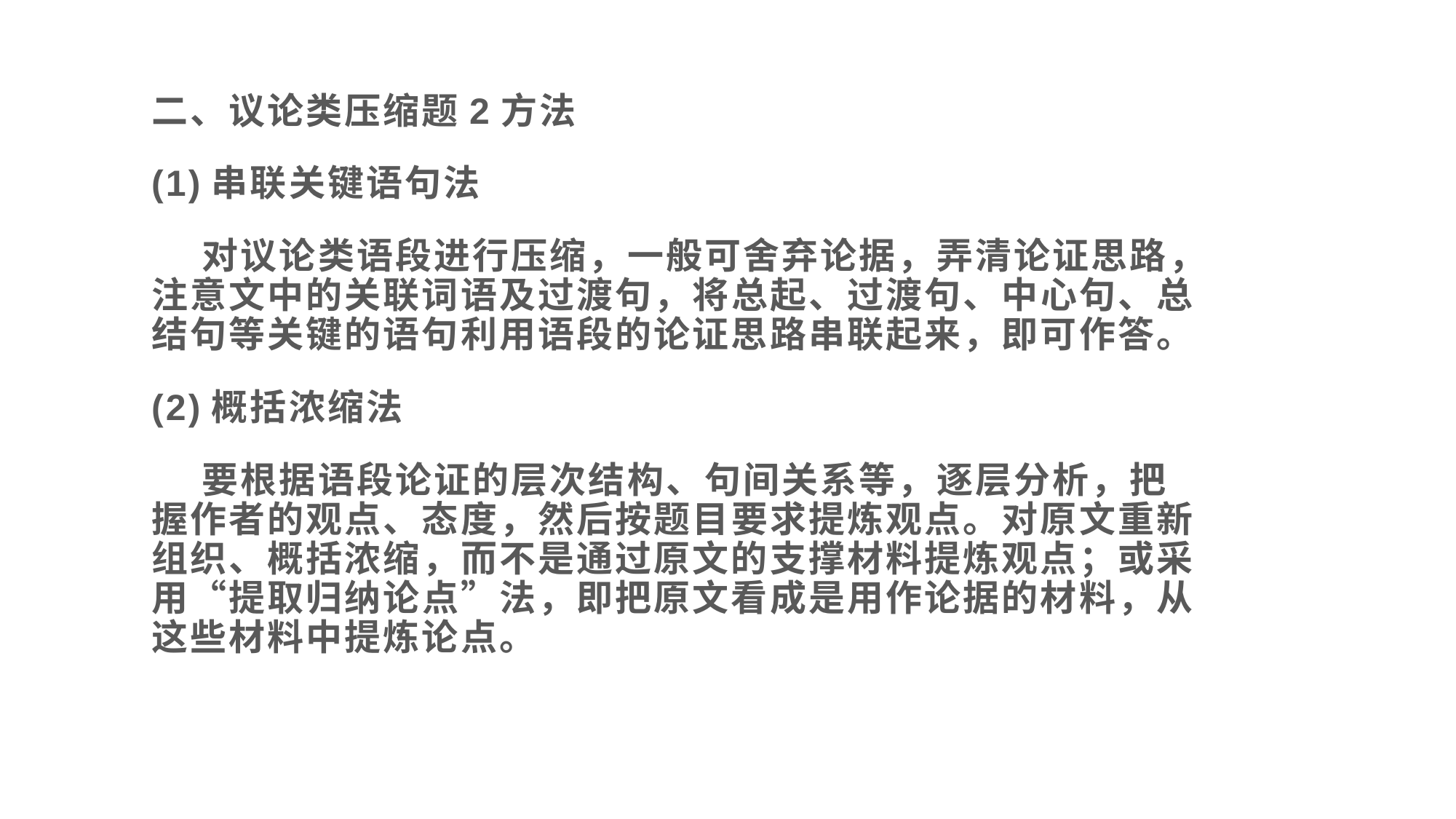

二、议论类压缩题2方法
(1)串联关键语句法
    对议论类语段进行压缩，一般可舍弃论据，弄清论证思路，注意文中的关联词语及过渡句，将总起、过渡句、中心句、总结句等关键的语句利用语段的论证思路串联起来，即可作答。
(2)概括浓缩法
    要根据语段论证的层次结构、句间关系等，逐层分析，把握作者的观点、态度，然后按题目要求提炼观点。对原文重新组织、概括浓缩，而不是通过原文的支撑材料提炼观点；或采用“提取归纳论点”法，即把原文看成是用作论据的材料，从这些材料中提炼论点。